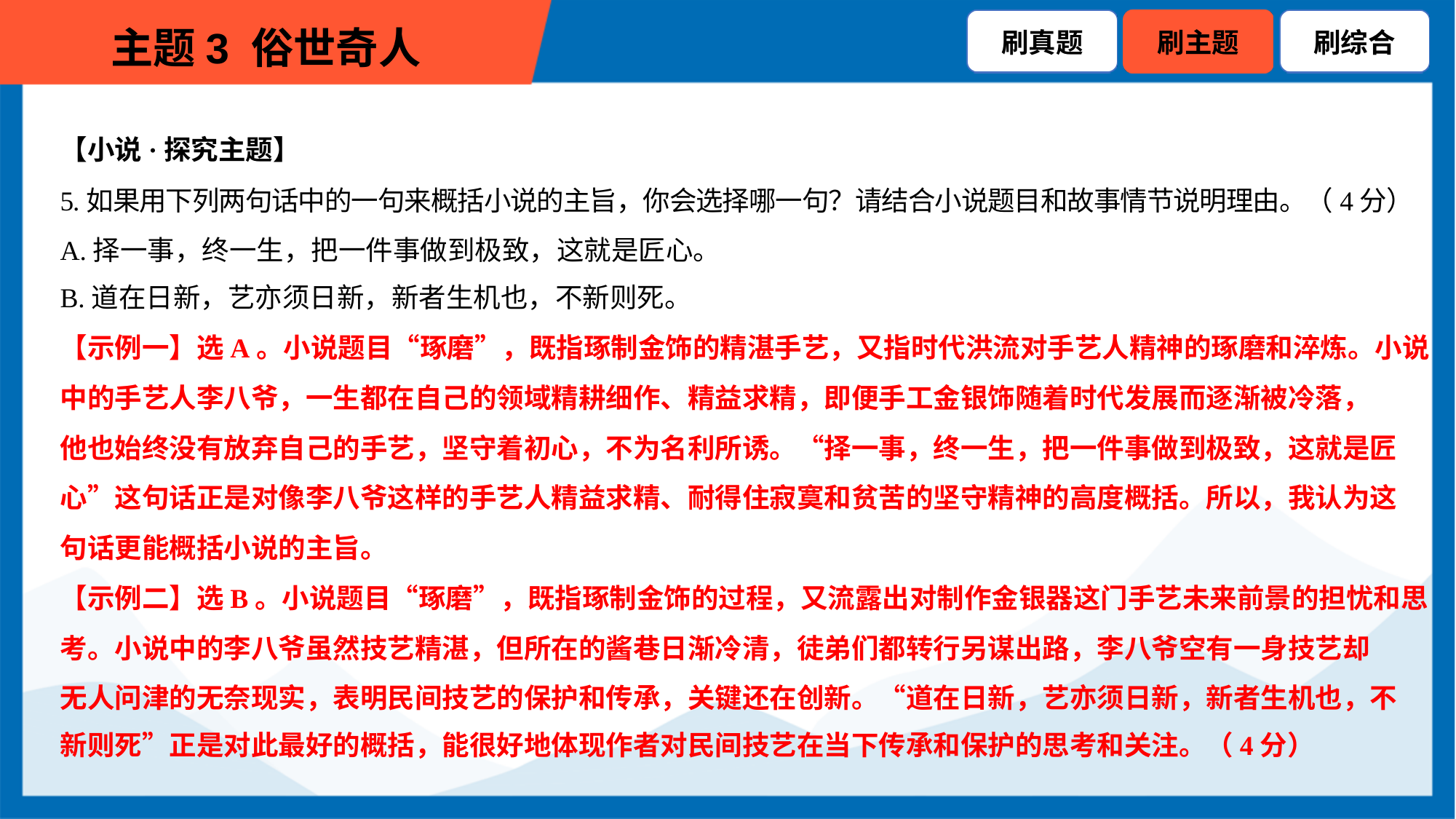

【小说·探究主题】
5.如果用下列两句话中的一句来概括小说的主旨，你会选择哪一句？请结合小说题目和故事情节说明理由。（4分）
A.择一事，终一生，把一件事做到极致，这就是匠心。
B.道在日新，艺亦须日新，新者生机也，不新则死。
【示例一】选A。小说题目“琢磨”，既指琢制金饰的精湛手艺，又指时代洪流对手艺人精神的琢磨和淬炼。小说
中的手艺人李八爷，一生都在自己的领域精耕细作、精益求精，即便手工金银饰随着时代发展而逐渐被冷落，
他也始终没有放弃自己的手艺，坚守着初心，不为名利所诱。“择一事，终一生，把一件事做到极致，这就是匠
心”这句话正是对像李八爷这样的手艺人精益求精、耐得住寂寞和贫苦的坚守精神的高度概括。所以，我认为这
句话更能概括小说的主旨。
【示例二】选B。小说题目“琢磨”，既指琢制金饰的过程，又流露出对制作金银器这门手艺未来前景的担忧和思
考。小说中的李八爷虽然技艺精湛，但所在的酱巷日渐冷清，徒弟们都转行另谋出路，李八爷空有一身技艺却
无人问津的无奈现实，表明民间技艺的保护和传承，关键还在创新。“道在日新，艺亦须日新，新者生机也，不
新则死”正是对此最好的概括，能很好地体现作者对民间技艺在当下传承和保护的思考和关注。（4分）